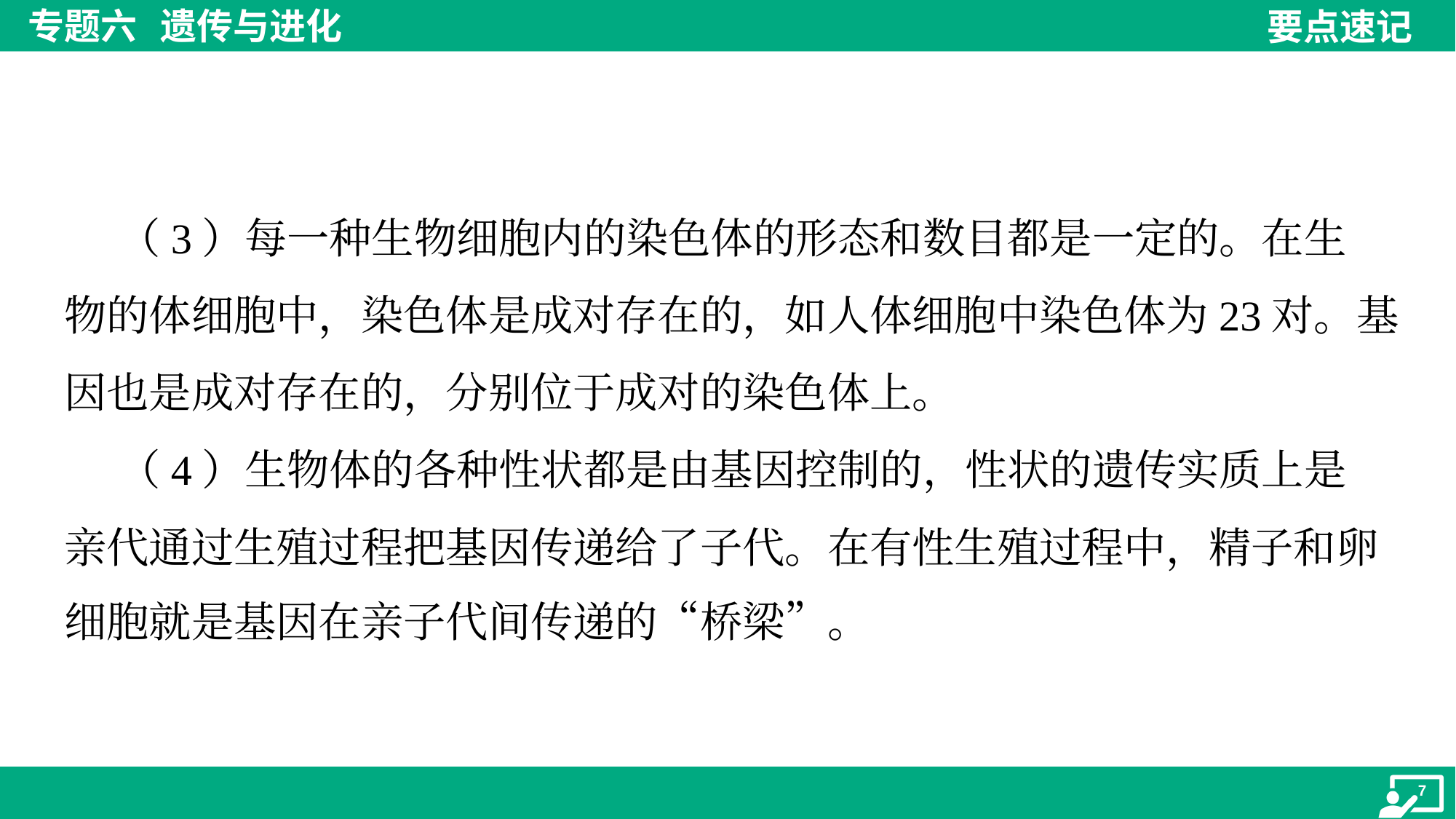

（3）每一种生物细胞内的染色体的形态和数目都是一定的。在生
物的体细胞中，染色体是成对存在的，如人体细胞中染色体为23对。基
因也是成对存在的，分别位于成对的染色体上。
    （4）生物体的各种性状都是由基因控制的，性状的遗传实质上是
亲代通过生殖过程把基因传递给了子代。在有性生殖过程中，精子和卵
细胞就是基因在亲子代间传递的“桥梁”。